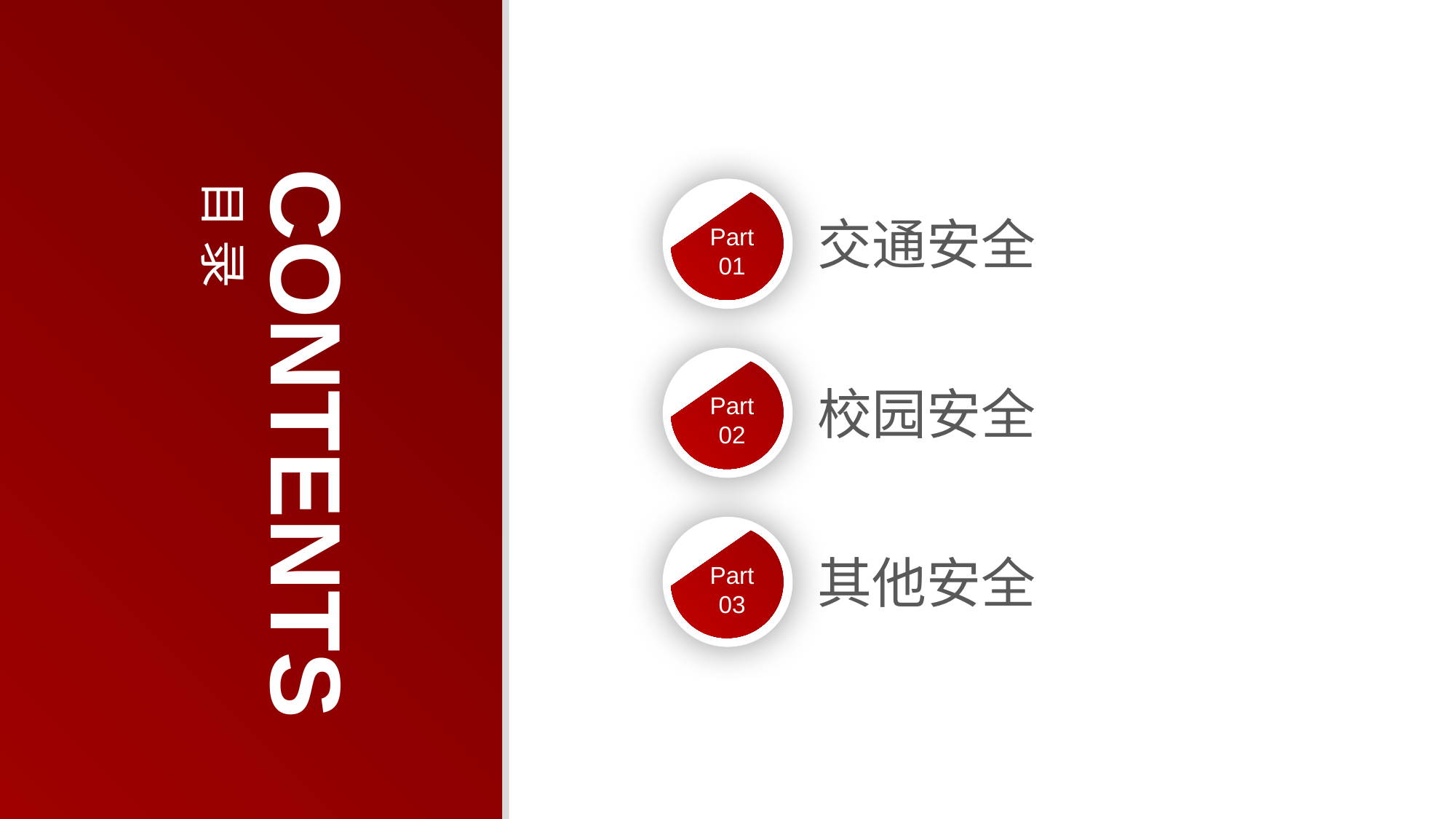

CONTENTS
目 录

Part 01
交通安全

Part 02
校园安全

Part 03
其他安全